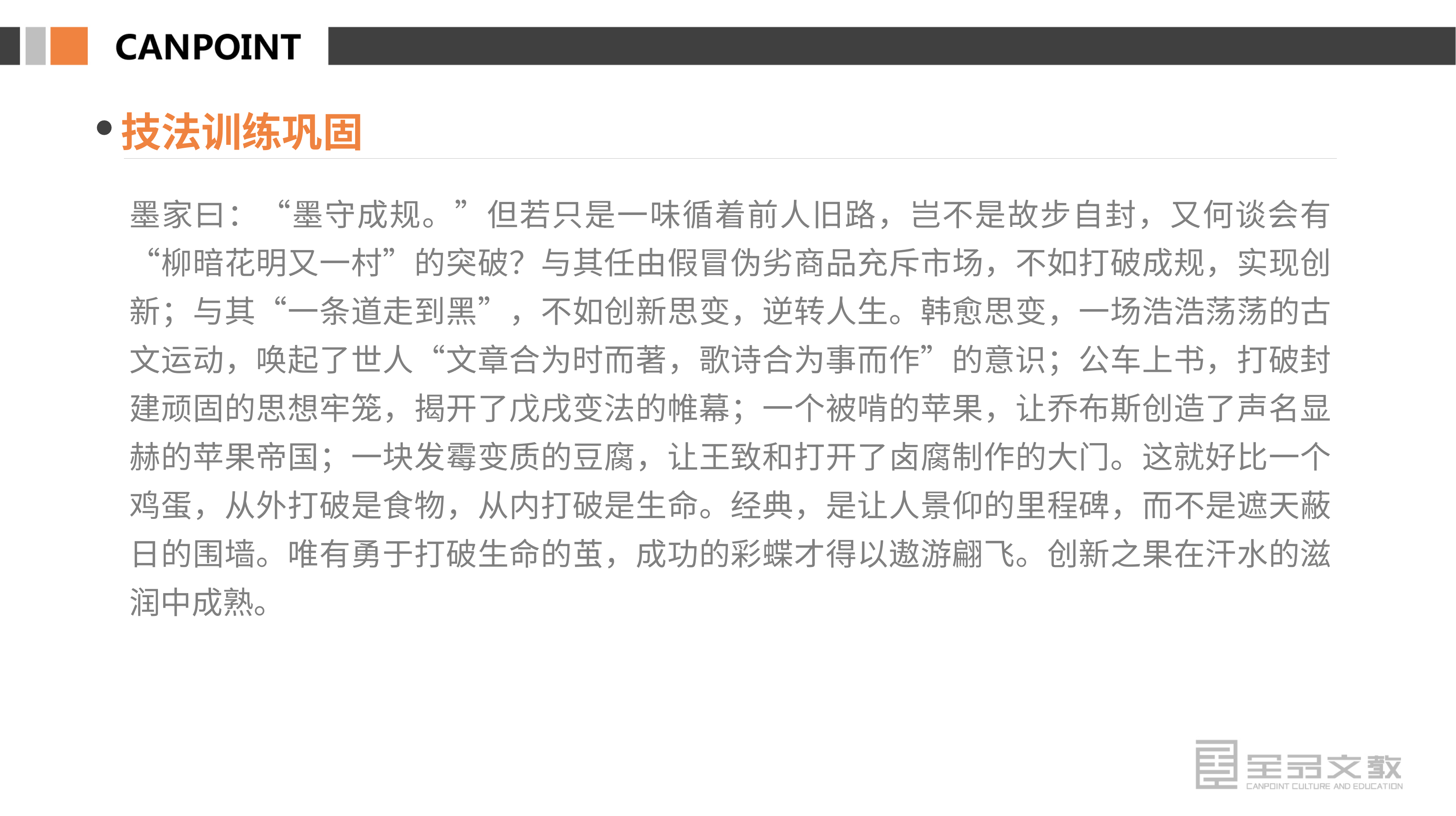

技法训练巩固

墨家曰：“墨守成规。”但若只是一味循着前人旧路，岂不是故步自封，又何谈会有“柳暗花明又一村”的突破？与其任由假冒伪劣商品充斥市场，不如打破成规，实现创新；与其“一条道走到黑”，不如创新思变，逆转人生。韩愈思变，一场浩浩荡荡的古文运动，唤起了世人“文章合为时而著，歌诗合为事而作”的意识；公车上书，打破封建顽固的思想牢笼，揭开了戊戌变法的帷幕；一个被啃的苹果，让乔布斯创造了声名显赫的苹果帝国；一块发霉变质的豆腐，让王致和打开了卤腐制作的大门。这就好比一个鸡蛋，从外打破是食物，从内打破是生命。经典，是让人景仰的里程碑，而不是遮天蔽日的围墙。唯有勇于打破生命的茧，成功的彩蝶才得以遨游翩飞。创新之果在汗水的滋润中成熟。